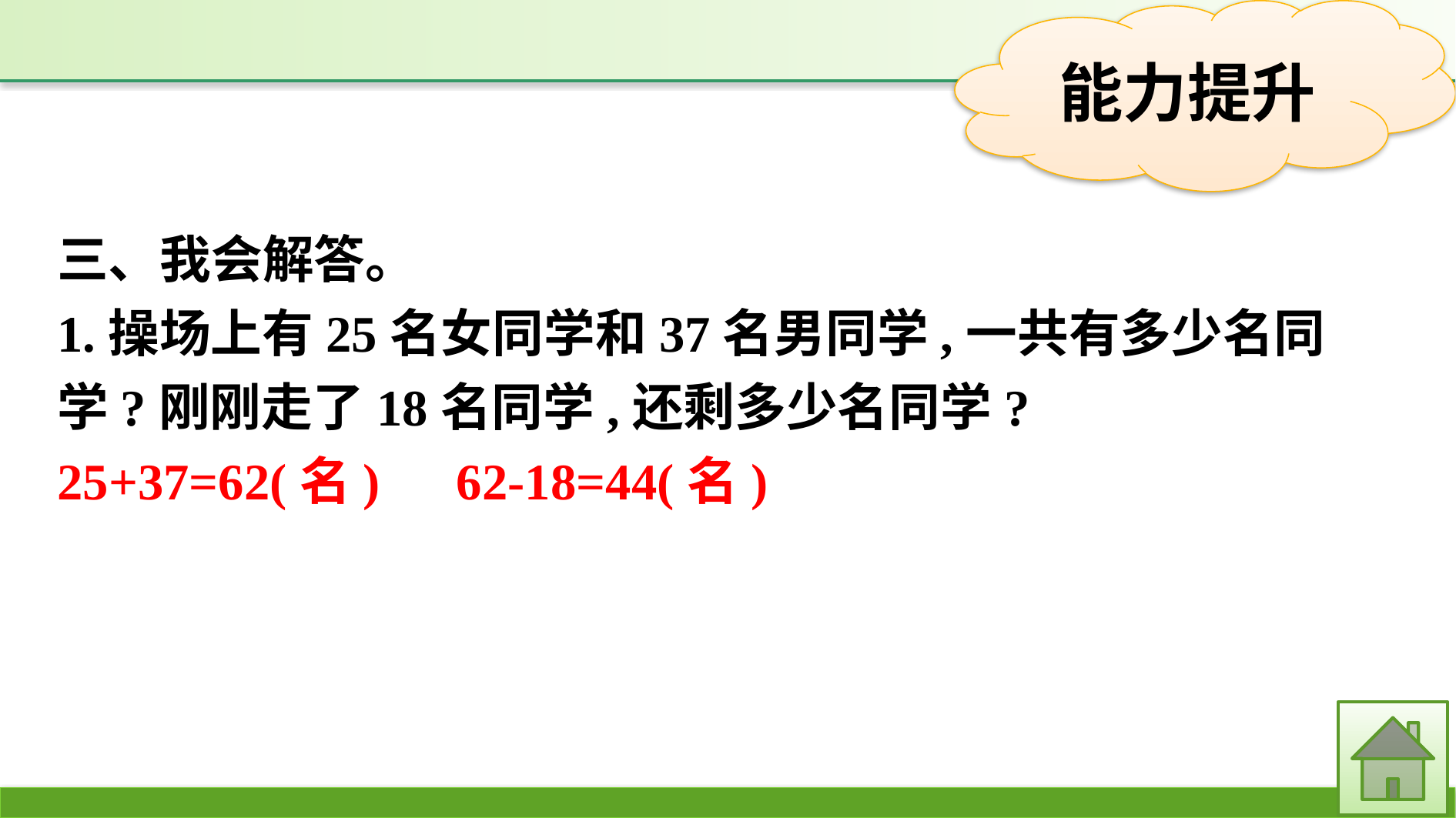

三、我会解答。
1.操场上有25名女同学和37名男同学,一共有多少名同学?刚刚走了18名同学,还剩多少名同学?
25+37=62(名)　62-18=44(名)